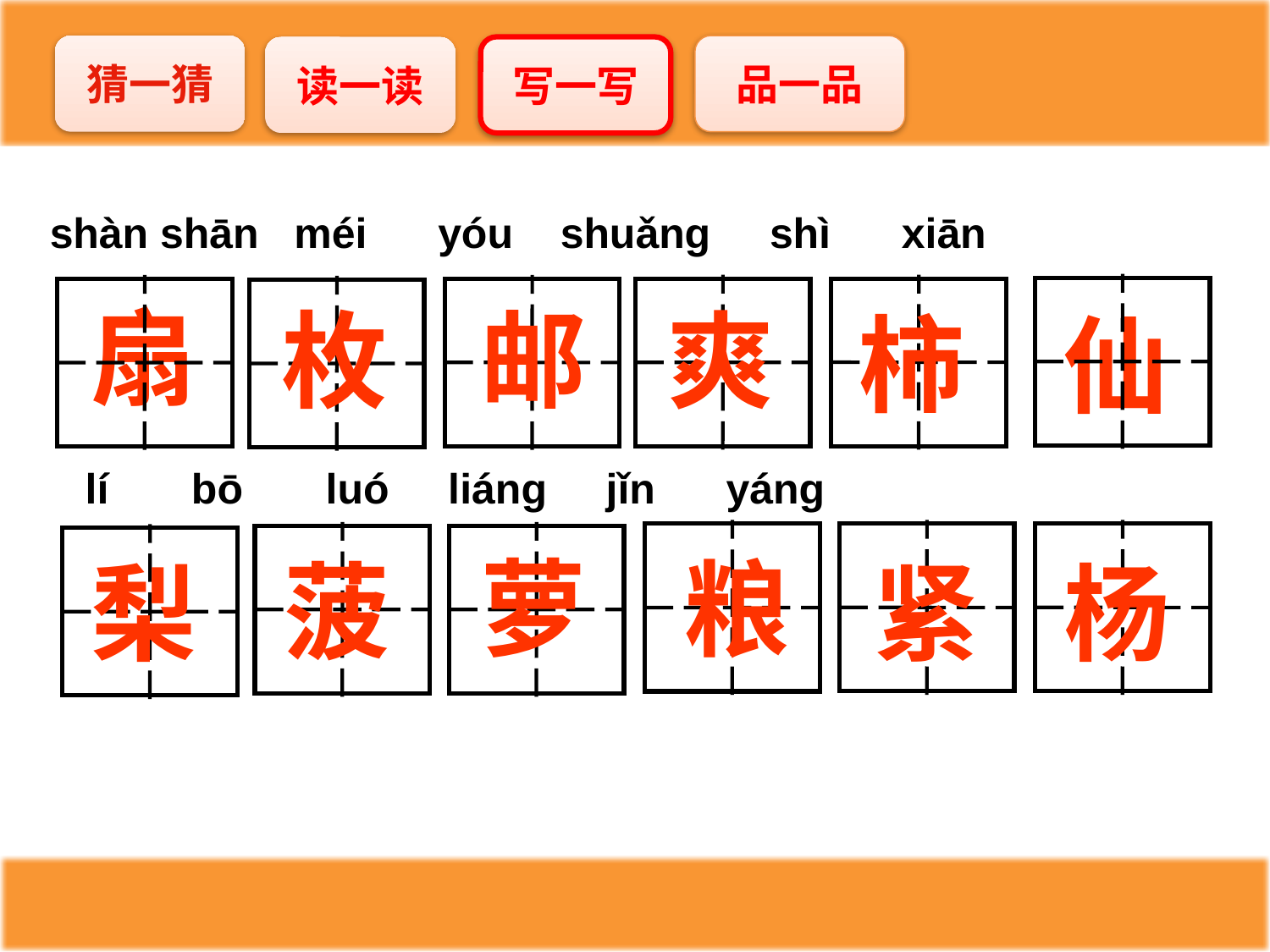

猜一猜
品一品
读一读
写一写
shàn shān   méi      yóu    shuǎng     shì      xiān

   lí       bō       luó     liáng     jǐn      yáng

扇

爽
枚
邮
柿
仙

萝
粮
菠
杨
紧
梨